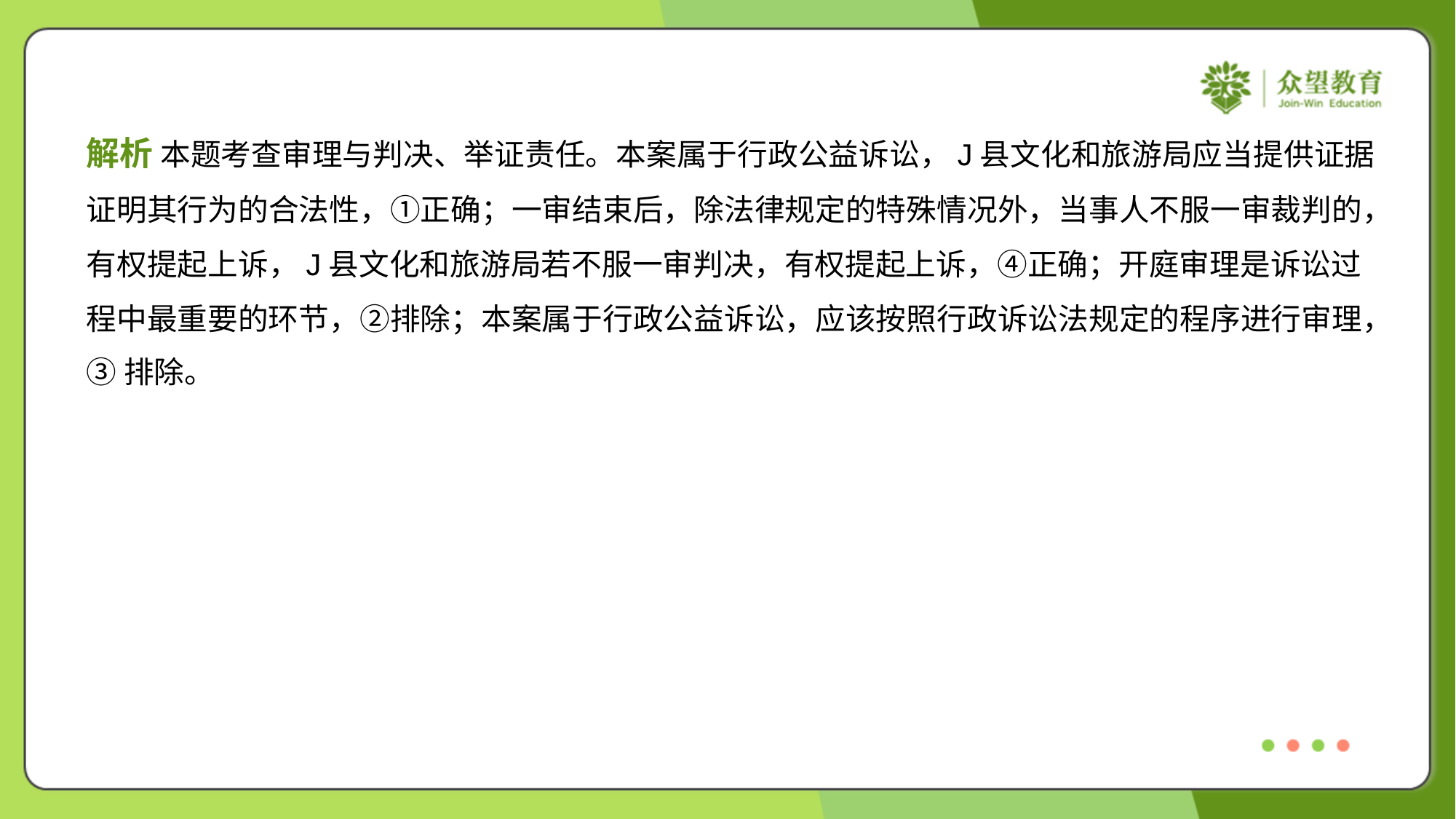

解析 本题考查审理与判决、举证责任。本案属于行政公益诉讼，J县文化和旅游局应当提供证据
证明其行为的合法性，①正确；一审结束后，除法律规定的特殊情况外，当事人不服一审裁判的，
有权提起上诉，J县文化和旅游局若不服一审判决，有权提起上诉，④正确；开庭审理是诉讼过
程中最重要的环节，②排除；本案属于行政公益诉讼，应该按照行政诉讼法规定的程序进行审理，
③排除。